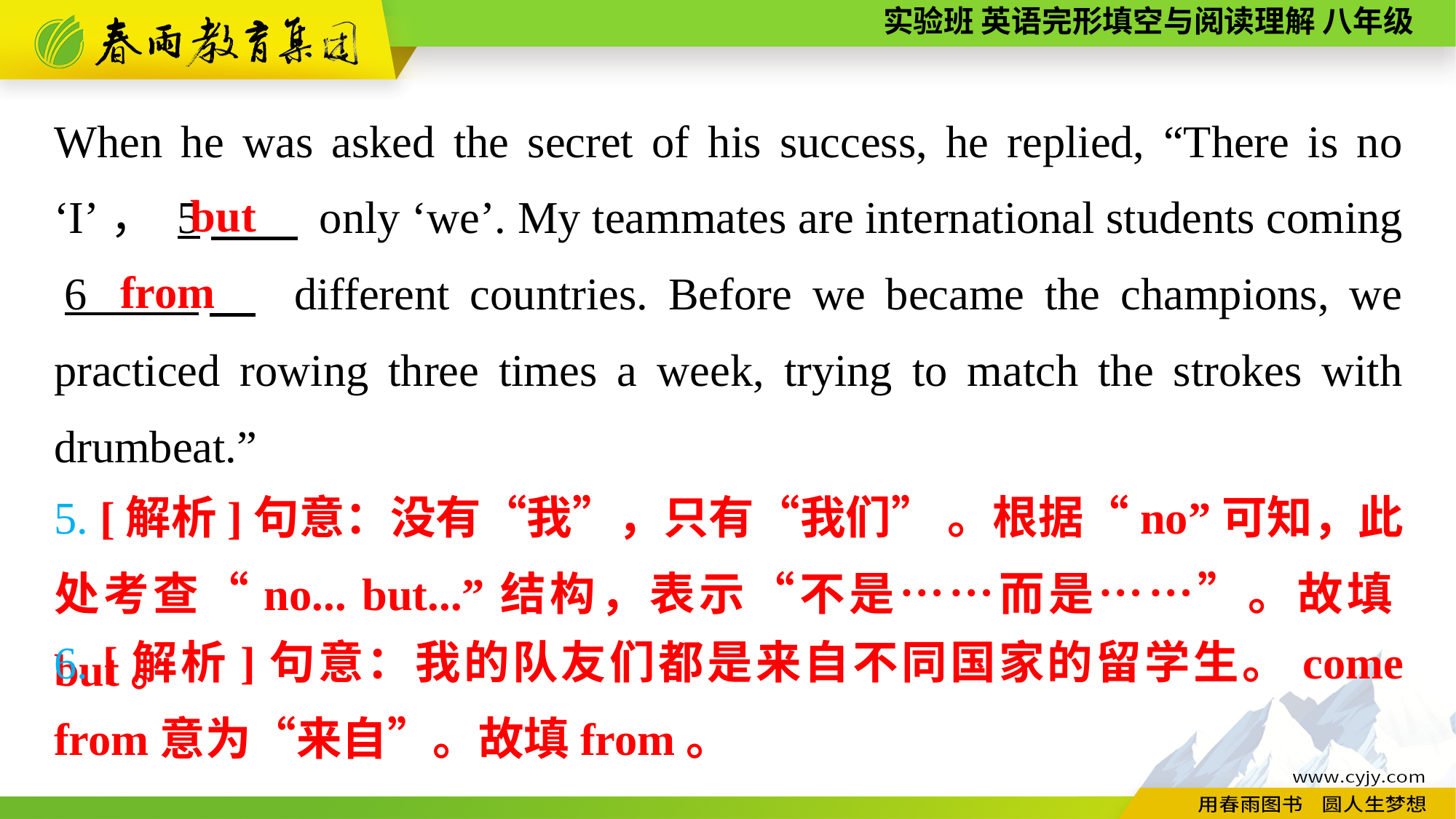

When he was asked the secret of his success, he replied, “There is no ‘I’， 5　     only ‘we’. My teammates are international students coming
6     　 different countries. Before we became the champions, we practiced rowing three times a week, trying to match the strokes with drumbeat.”
 but
from
5. [解析]句意：没有“我”，只有“我们” 。根据“no”可知，此处考查“no... but...”结构，表示“不是……而是……”。故填but。
6. [解析]句意：我的队友们都是来自不同国家的留学生。come from意为“来自”。故填from。